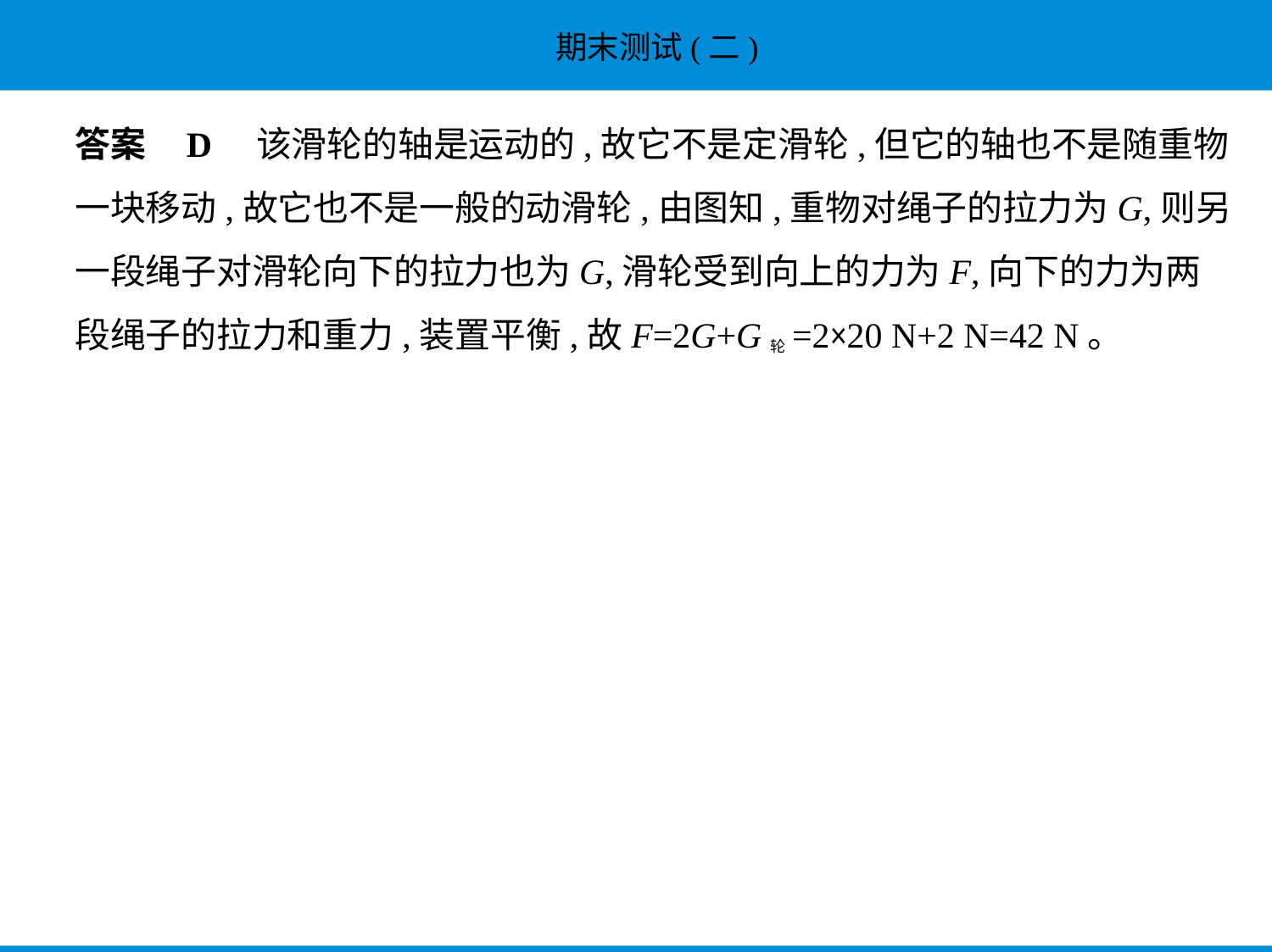

答案    D    该滑轮的轴是运动的,故它不是定滑轮,但它的轴也不是随重物
一块移动,故它也不是一般的动滑轮,由图知,重物对绳子的拉力为G,则另
一段绳子对滑轮向下的拉力也为G,滑轮受到向上的力为F,向下的力为两
段绳子的拉力和重力,装置平衡,故F=2G+G轮=2×20 N+2 N=42 N。